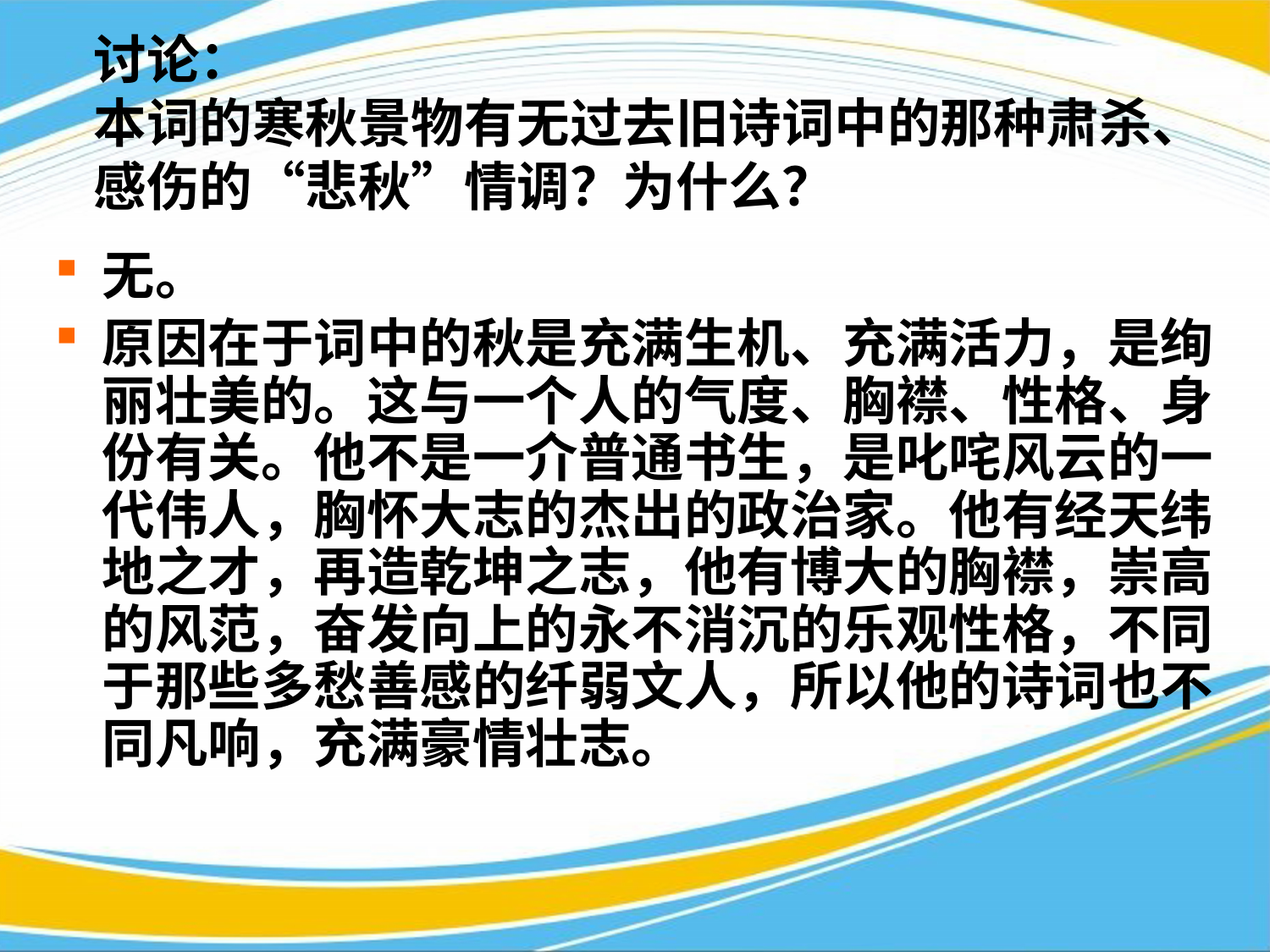

# 讨论： 本词的寒秋景物有无过去旧诗词中的那种肃杀、感伤的“悲秋”情调？为什么？
无。
原因在于词中的秋是充满生机、充满活力，是绚丽壮美的。这与一个人的气度、胸襟、性格、身份有关。他不是一介普通书生，是叱咤风云的一代伟人，胸怀大志的杰出的政治家。他有经天纬地之才，再造乾坤之志，他有博大的胸襟，崇高的风范，奋发向上的永不消沉的乐观性格，不同于那些多愁善感的纤弱文人，所以他的诗词也不同凡响，充满豪情壮志。